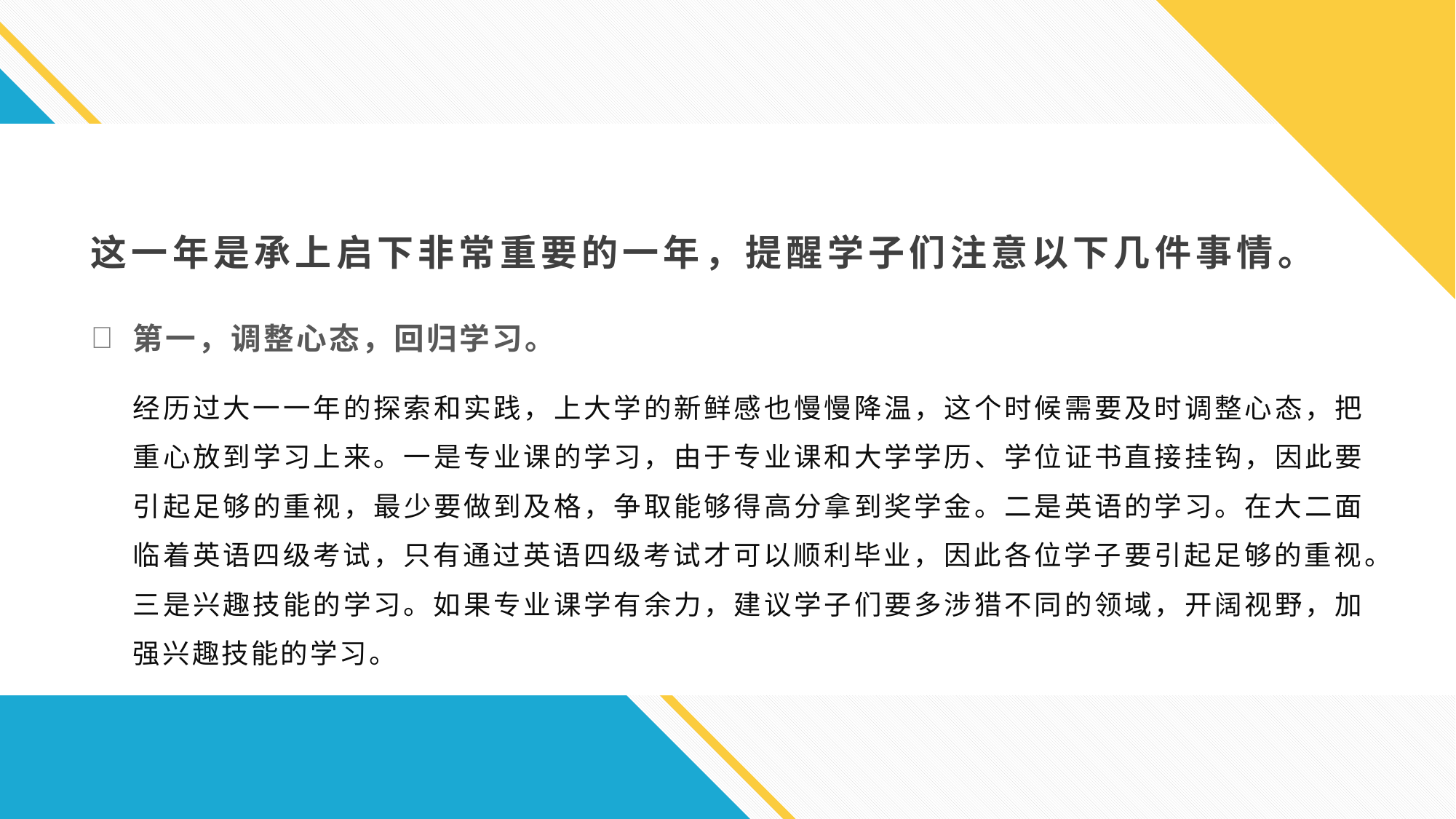

这一年是承上启下非常重要的一年，提醒学子们注意以下几件事情。
第一，调整心态，回归学习。
经历过大一一年的探索和实践，上大学的新鲜感也慢慢降温，这个时候需要及时调整心态，把重心放到学习上来。一是专业课的学习，由于专业课和大学学历、学位证书直接挂钩，因此要引起足够的重视，最少要做到及格，争取能够得高分拿到奖学金。二是英语的学习。在大二面临着英语四级考试，只有通过英语四级考试才可以顺利毕业，因此各位学子要引起足够的重视。三是兴趣技能的学习。如果专业课学有余力，建议学子们要多涉猎不同的领域，开阔视野，加强兴趣技能的学习。